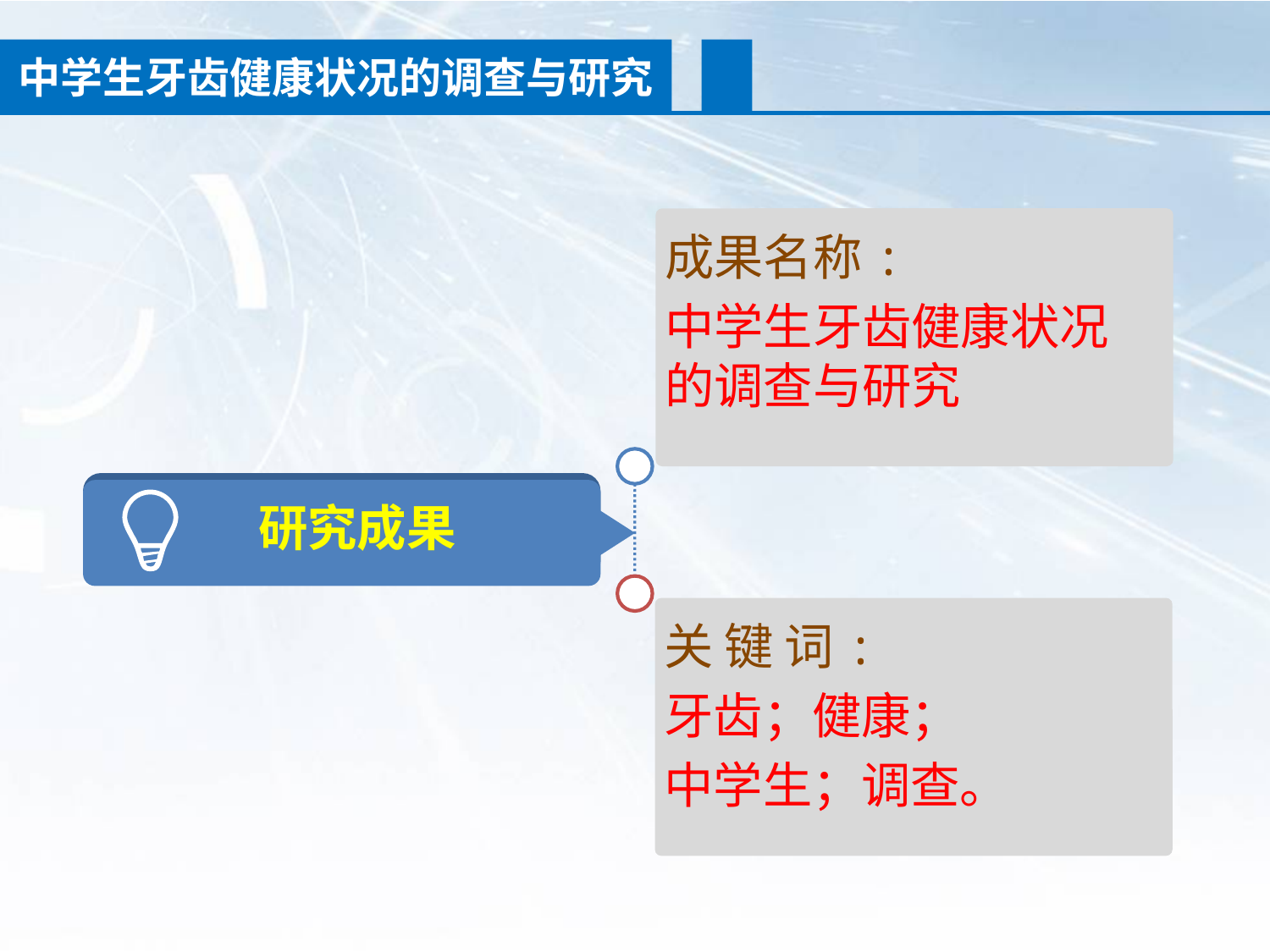

中学生牙齿健康状况的调查与研究

成果名称:
中学生牙齿健康状况的调查与研究

   研究成果

关 键 词:
牙齿；健康；
中学生；调查。